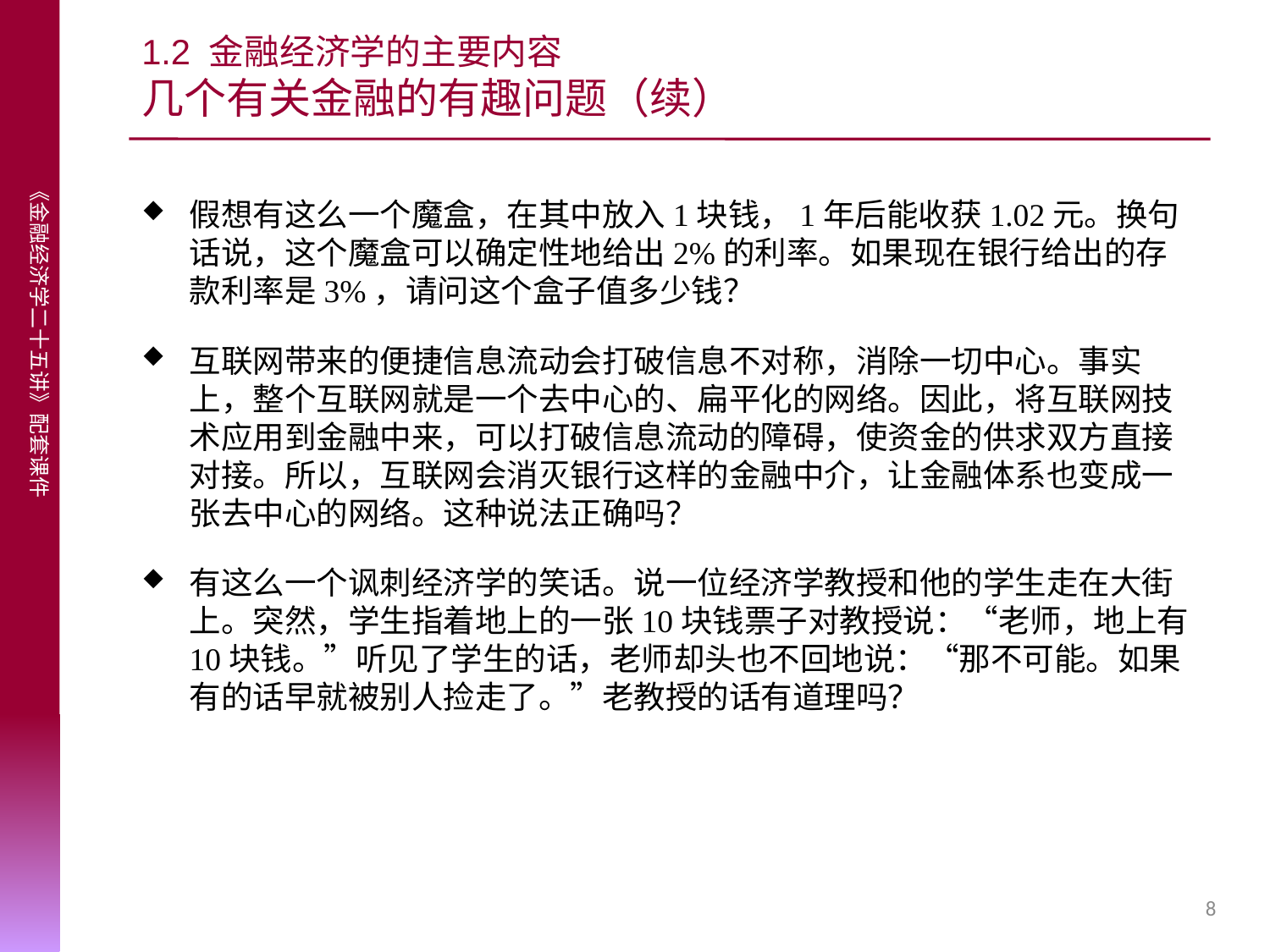

# 1.2 金融经济学的主要内容 几个有关金融的有趣问题（续）
假想有这么一个魔盒，在其中放入1块钱，1年后能收获1.02元。换句话说，这个魔盒可以确定性地给出2%的利率。如果现在银行给出的存款利率是3%，请问这个盒子值多少钱？
互联网带来的便捷信息流动会打破信息不对称，消除一切中心。事实上，整个互联网就是一个去中心的、扁平化的网络。因此，将互联网技术应用到金融中来，可以打破信息流动的障碍，使资金的供求双方直接对接。所以，互联网会消灭银行这样的金融中介，让金融体系也变成一张去中心的网络。这种说法正确吗？
有这么一个讽刺经济学的笑话。说一位经济学教授和他的学生走在大街上。突然，学生指着地上的一张10块钱票子对教授说：“老师，地上有10块钱。”听见了学生的话，老师却头也不回地说：“那不可能。如果有的话早就被别人捡走了。”老教授的话有道理吗？
8